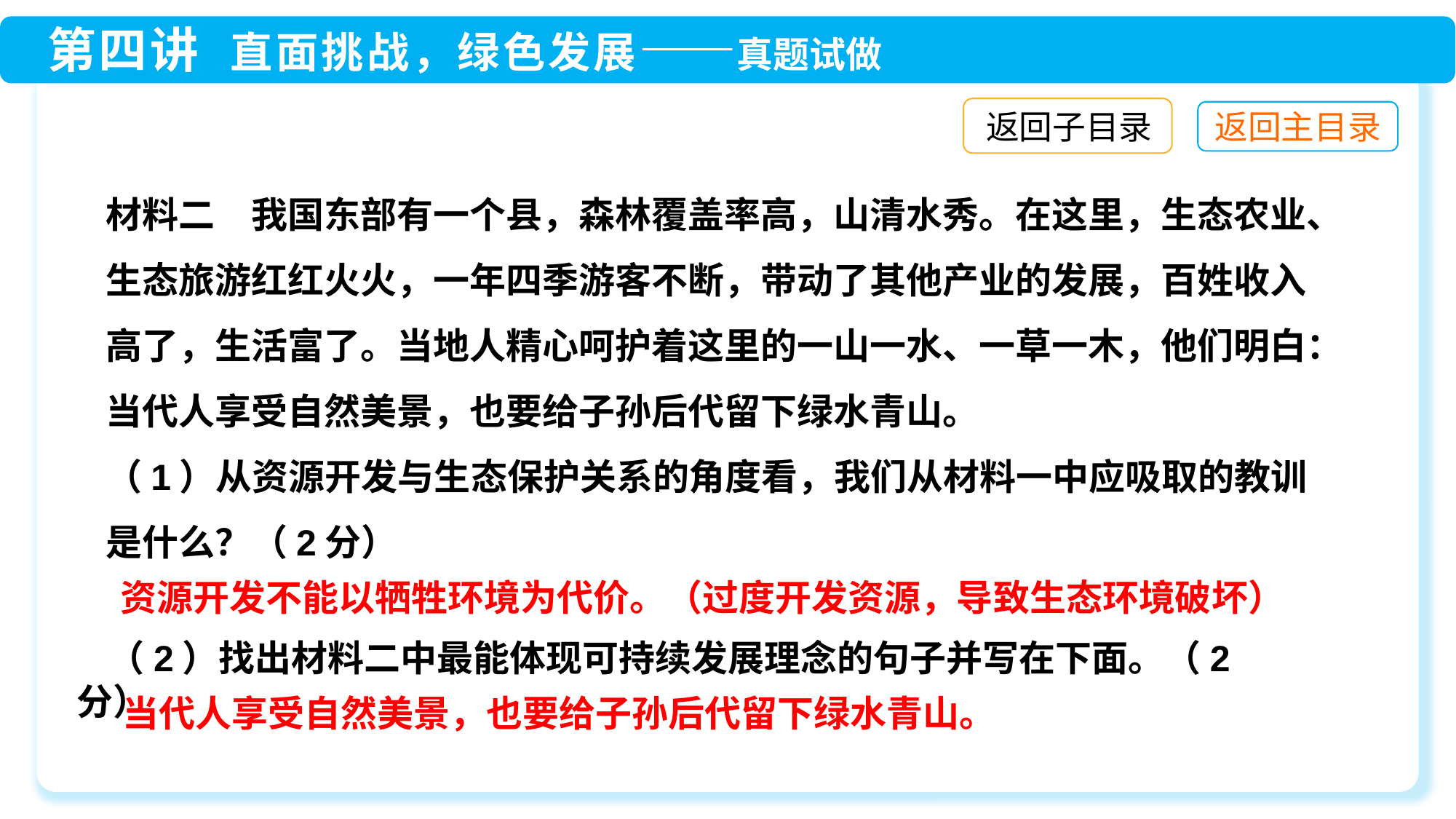

返回子目录
材料二　我国东部有一个县，森林覆盖率高，山清水秀。在这里，生态农业、生态旅游红红火火，一年四季游客不断，带动了其他产业的发展，百姓收入高了，生活富了。当地人精心呵护着这里的一山一水、一草一木，他们明白：当代人享受自然美景，也要给子孙后代留下绿水青山。
（1）从资源开发与生态保护关系的角度看，我们从材料一中应吸取的教训是什么？（2分）
资源开发不能以牺牲环境为代价。（过度开发资源，导致生态环境破坏）
（2）找出材料二中最能体现可持续发展理念的句子并写在下面。（2分）
当代人享受自然美景，也要给子孙后代留下绿水青山。